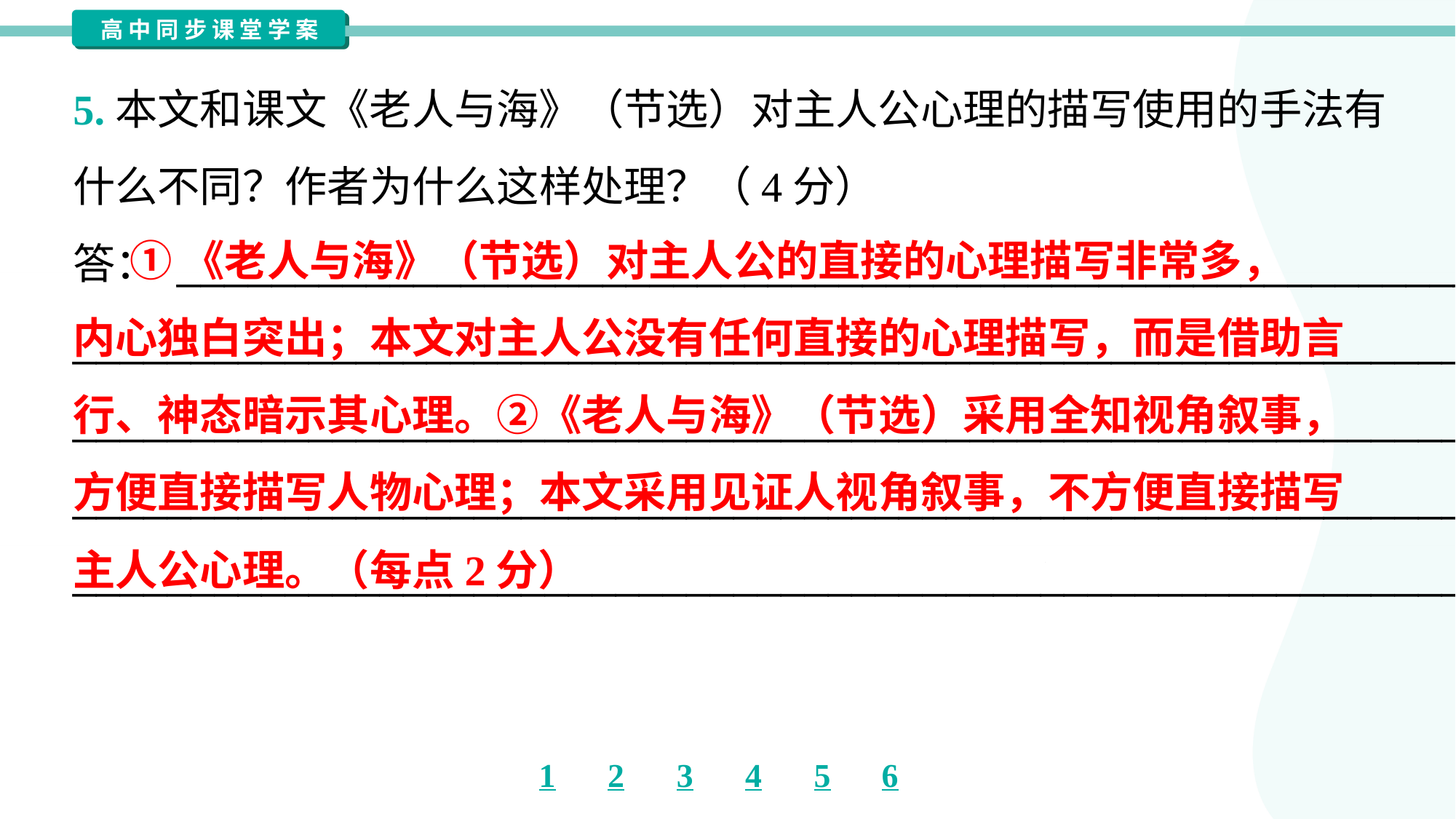

5.本文和课文《老人与海》（节选）对主人公心理的描写使用的手法有
什么不同？作者为什么这样处理？（4分）
答： ________________________________________________________
_____________________________________________________________
_____________________________________________________________
_____________________________________________________________
_____________________________________________________________
      ①《老人与海》（节选）对主人公的直接的心理描写非常多，
内心独白突出；本文对主人公没有任何直接的心理描写，而是借助言
行、神态暗示其心理。②《老人与海》（节选）采用全知视角叙事，
方便直接描写人物心理；本文采用见证人视角叙事，不方便直接描写
主人公心理。（每点2分）